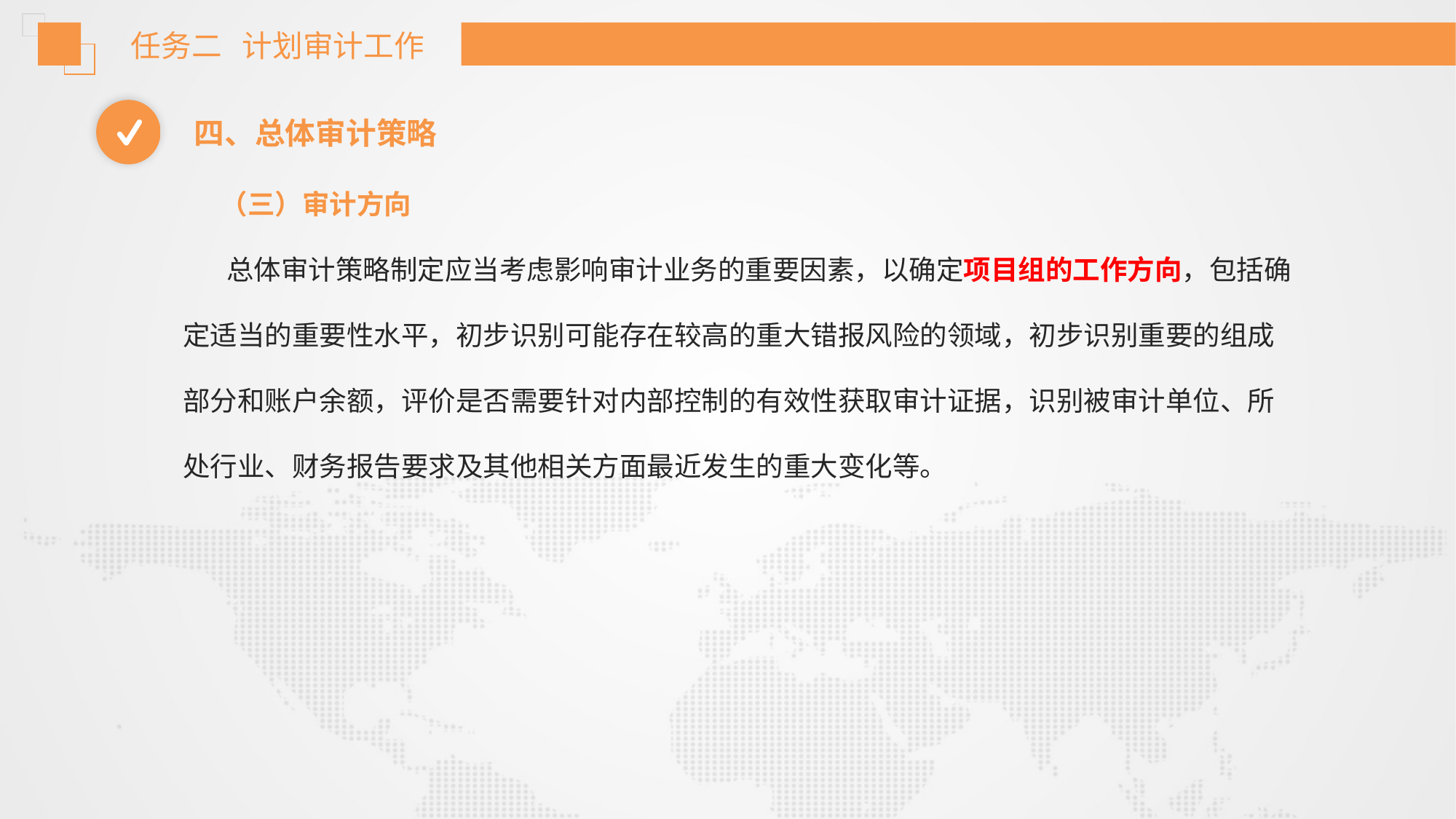

任务二   计划审计工作

四、总体审计策略
     （三）审计方向
      总体审计策略制定应当考虑影响审计业务的重要因素，以确定项目组的工作方向，包括确定适当的重要性水平，初步识别可能存在较高的重大错报风险的领域，初步识别重要的组成部分和账户余额，评价是否需要针对内部控制的有效性获取审计证据，识别被审计单位、所处行业、财务报告要求及其他相关方面最近发生的重大变化等。